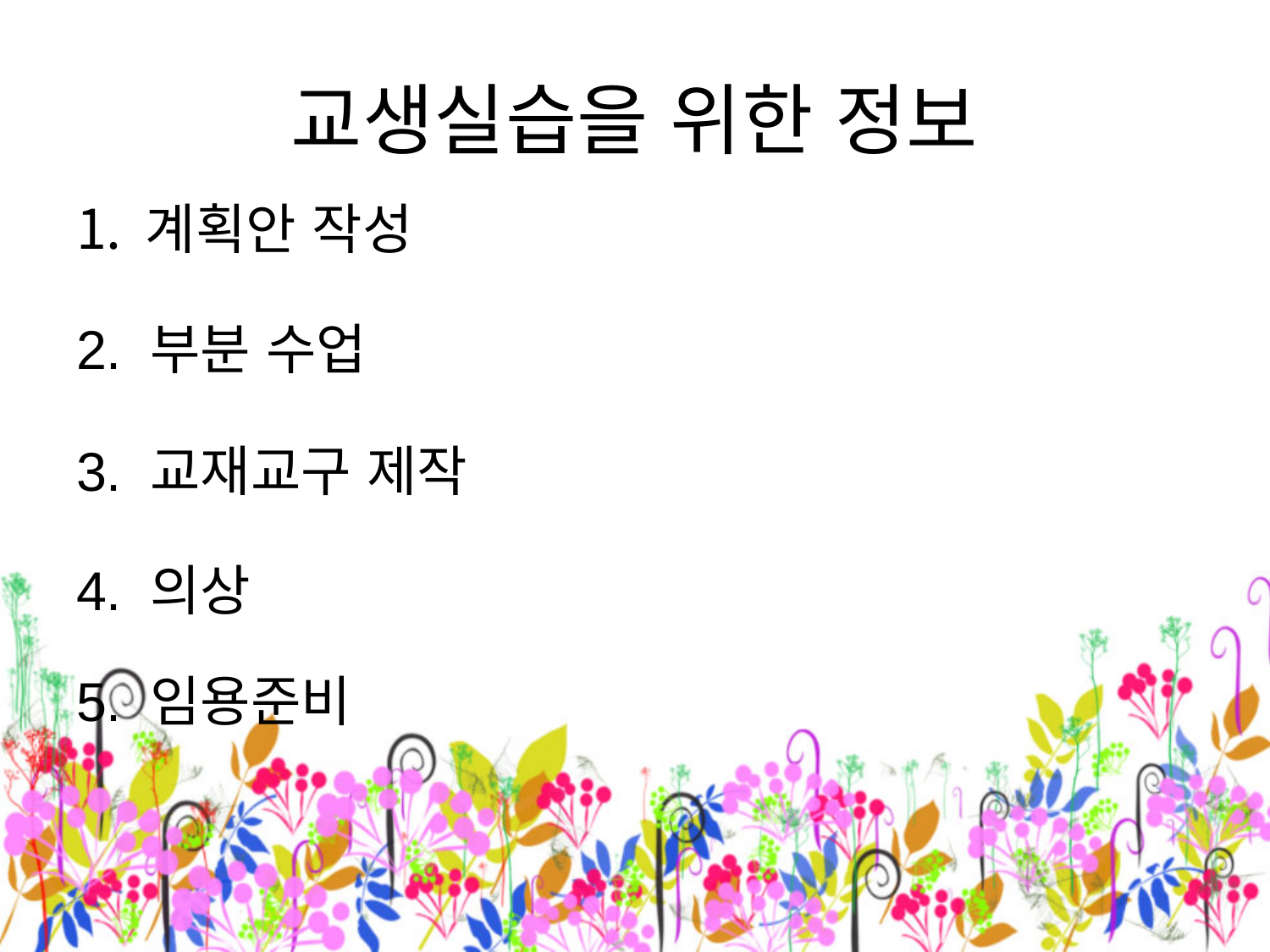

# 교생실습을 위한 정보
계획안 작성

2. 부분 수업

3. 교재교구 제작

4. 의상

5. 임용준비